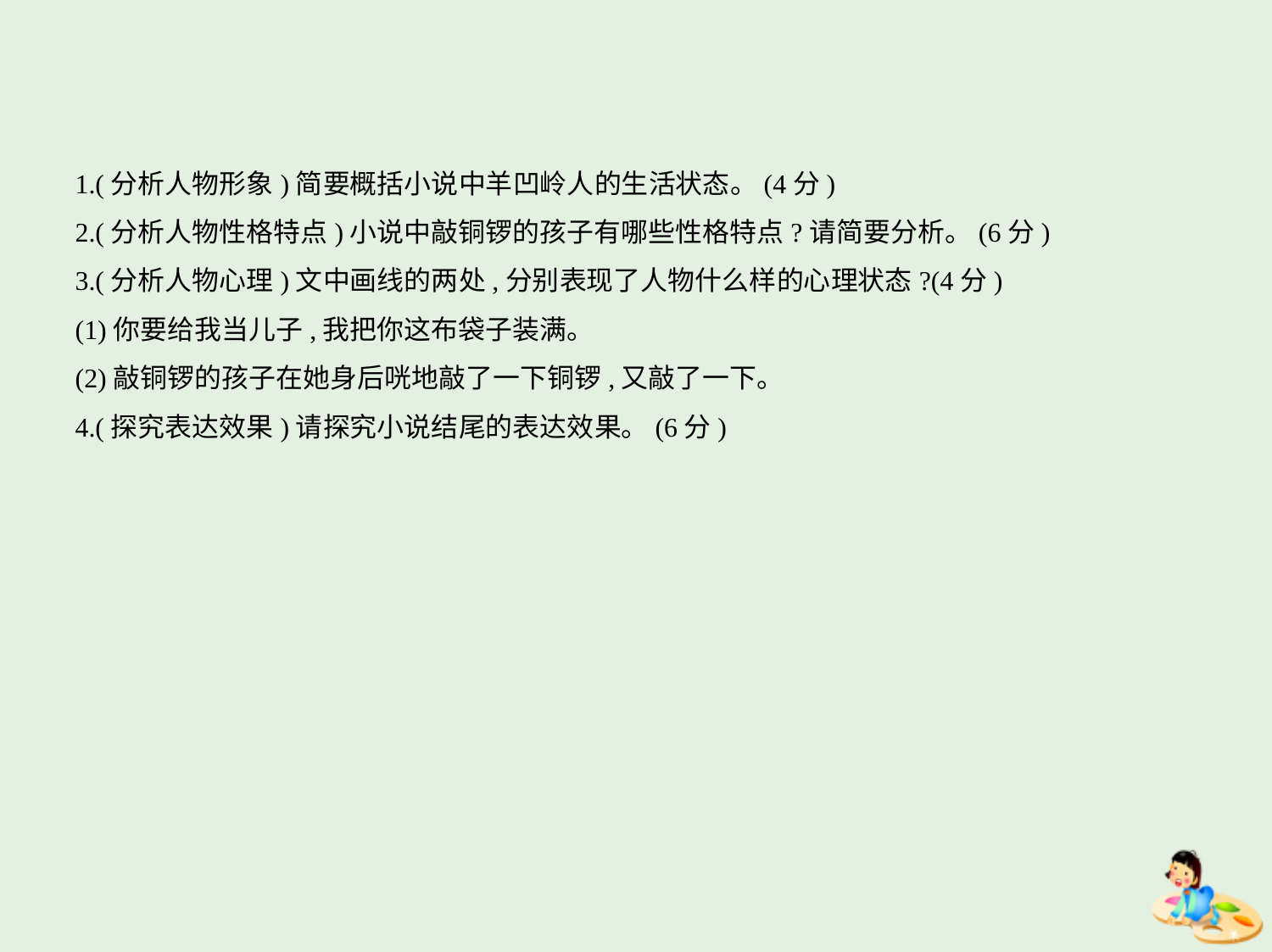

1.(分析人物形象)简要概括小说中羊凹岭人的生活状态。(4分)
2.(分析人物性格特点)小说中敲铜锣的孩子有哪些性格特点?请简要分析。(6分)
3.(分析人物心理)文中画线的两处,分别表现了人物什么样的心理状态?(4分)
(1)你要给我当儿子,我把你这布袋子装满。
(2)敲铜锣的孩子在她身后咣地敲了一下铜锣,又敲了一下。
4.(探究表达效果)请探究小说结尾的表达效果。(6分)